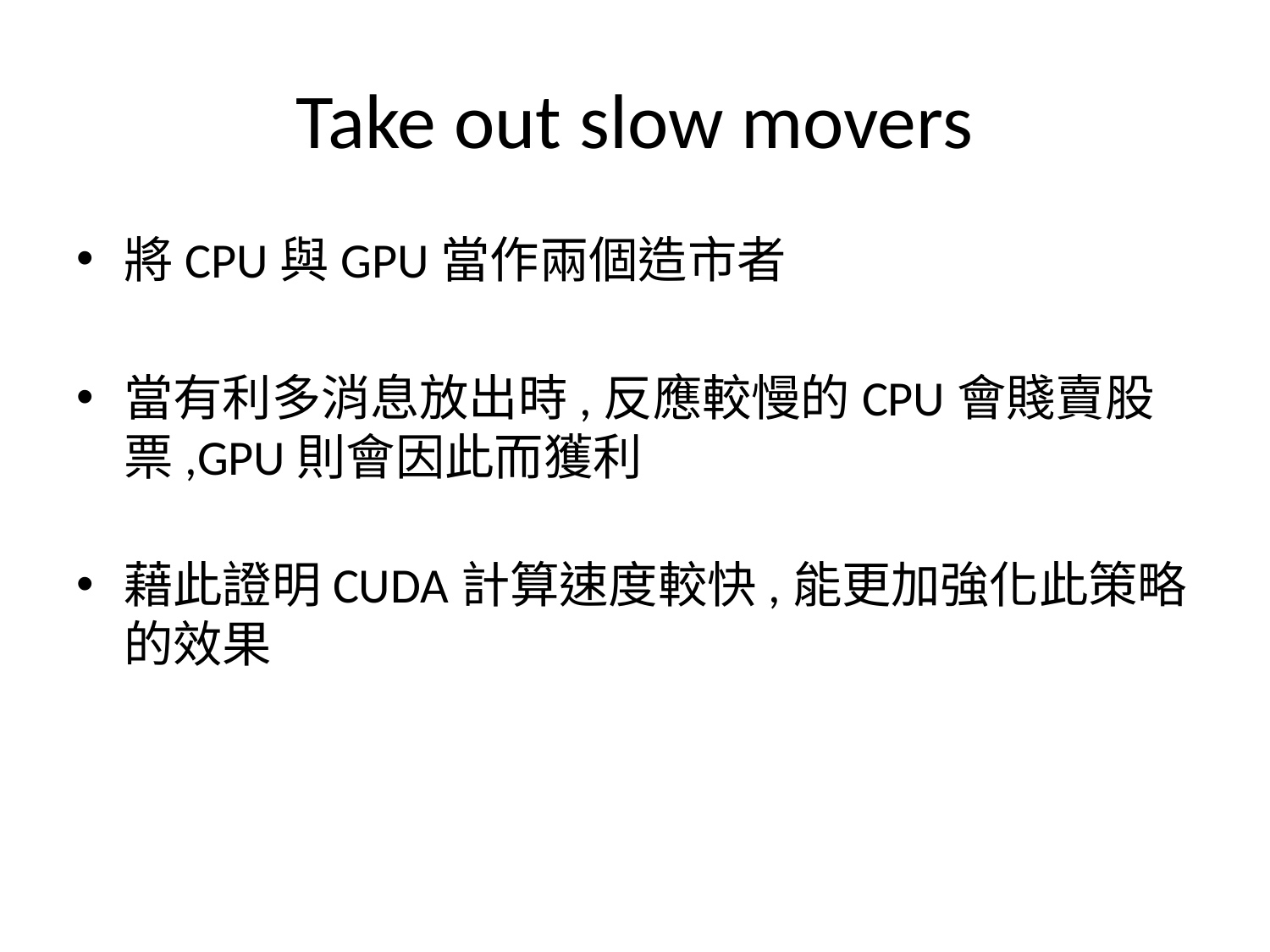

# Take out slow movers
將CPU與GPU當作兩個造市者

當有利多消息放出時,反應較慢的CPU會賤賣股票,GPU則會因此而獲利
藉此證明CUDA計算速度較快,能更加強化此策略的效果